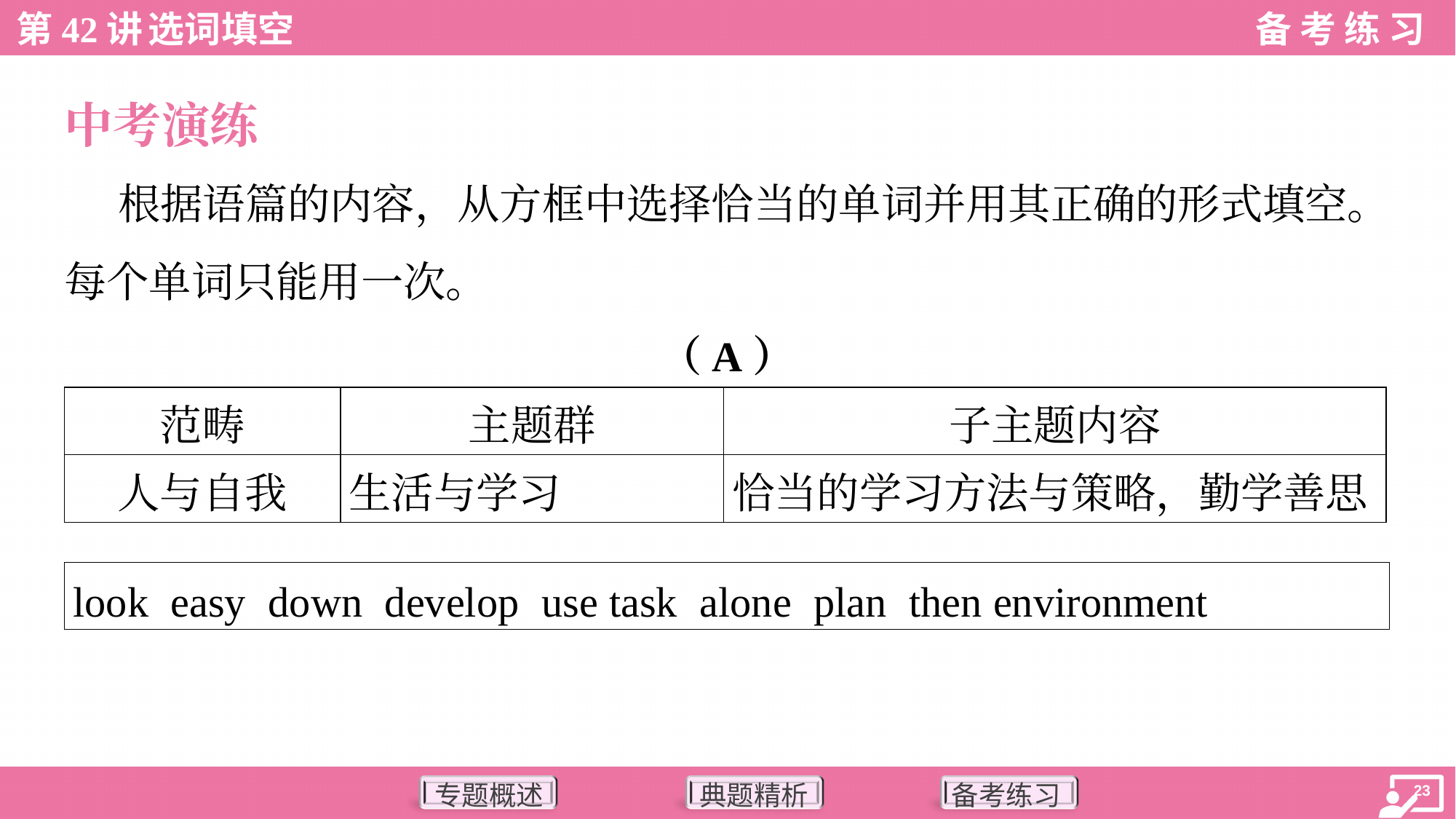

中考演练
    根据语篇的内容，从方框中选择恰当的单词并用其正确的形式填空。
每个单词只能用一次。
（A）
| 范畴 | 主题群 | 子主题内容 |
| --- | --- | --- |
| 人与自我 | 生活与学习 | 恰当的学习方法与策略，勤学善思 |
| look easy down develop use task alone plan then environment |
| --- |